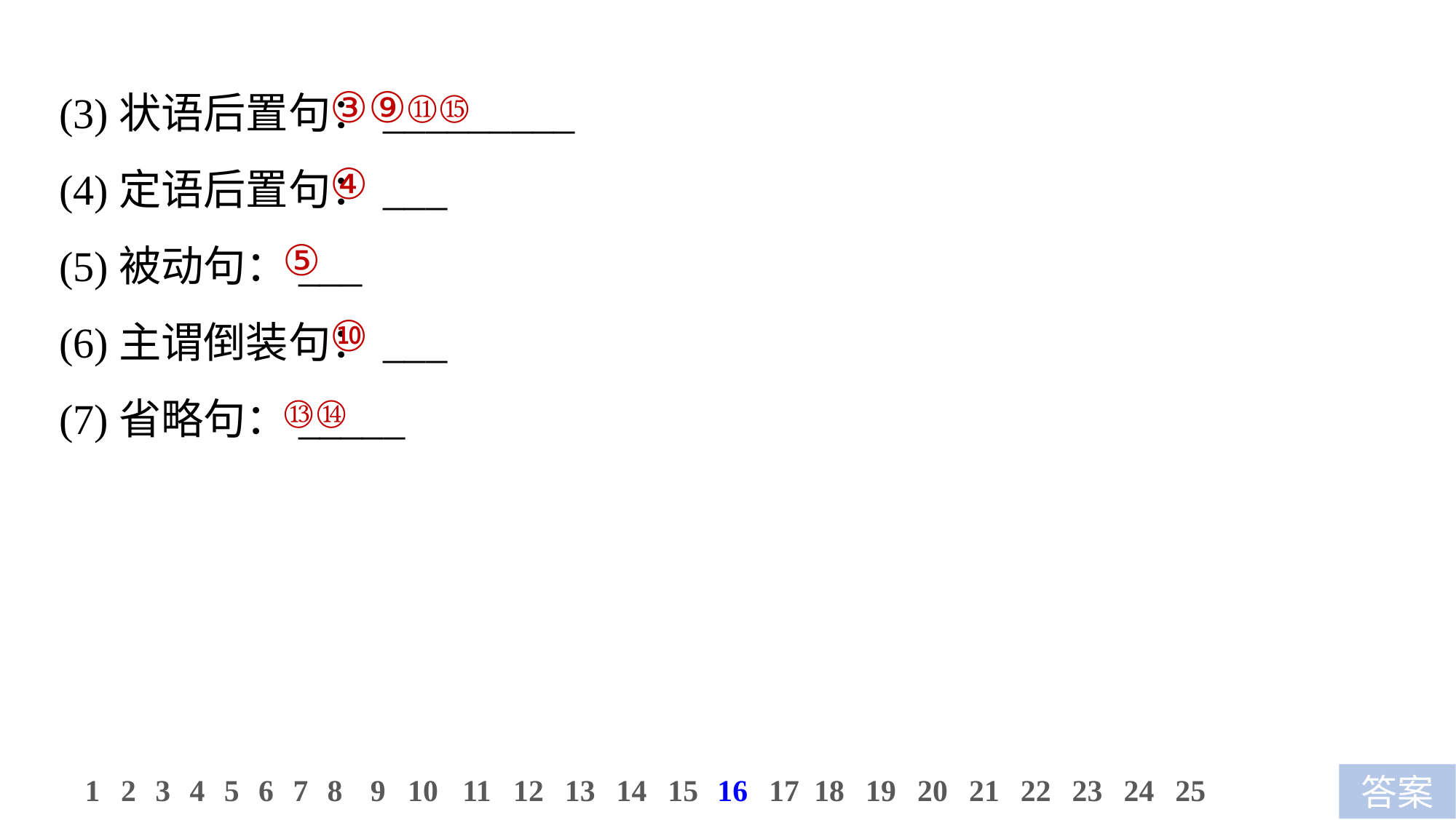

③⑨⑪⑮
    ④
⑤
    ⑩
⑬⑭
(3)状语后置句：_________
(4)定语后置句：___
(5)被动句：___
(6)主谓倒装句：___
(7)省略句：_____
11
12
13
14
15
16
17
18
19
20
21
22
23
24
25
1
2
3
4
5
6
7
8
9
10
答案